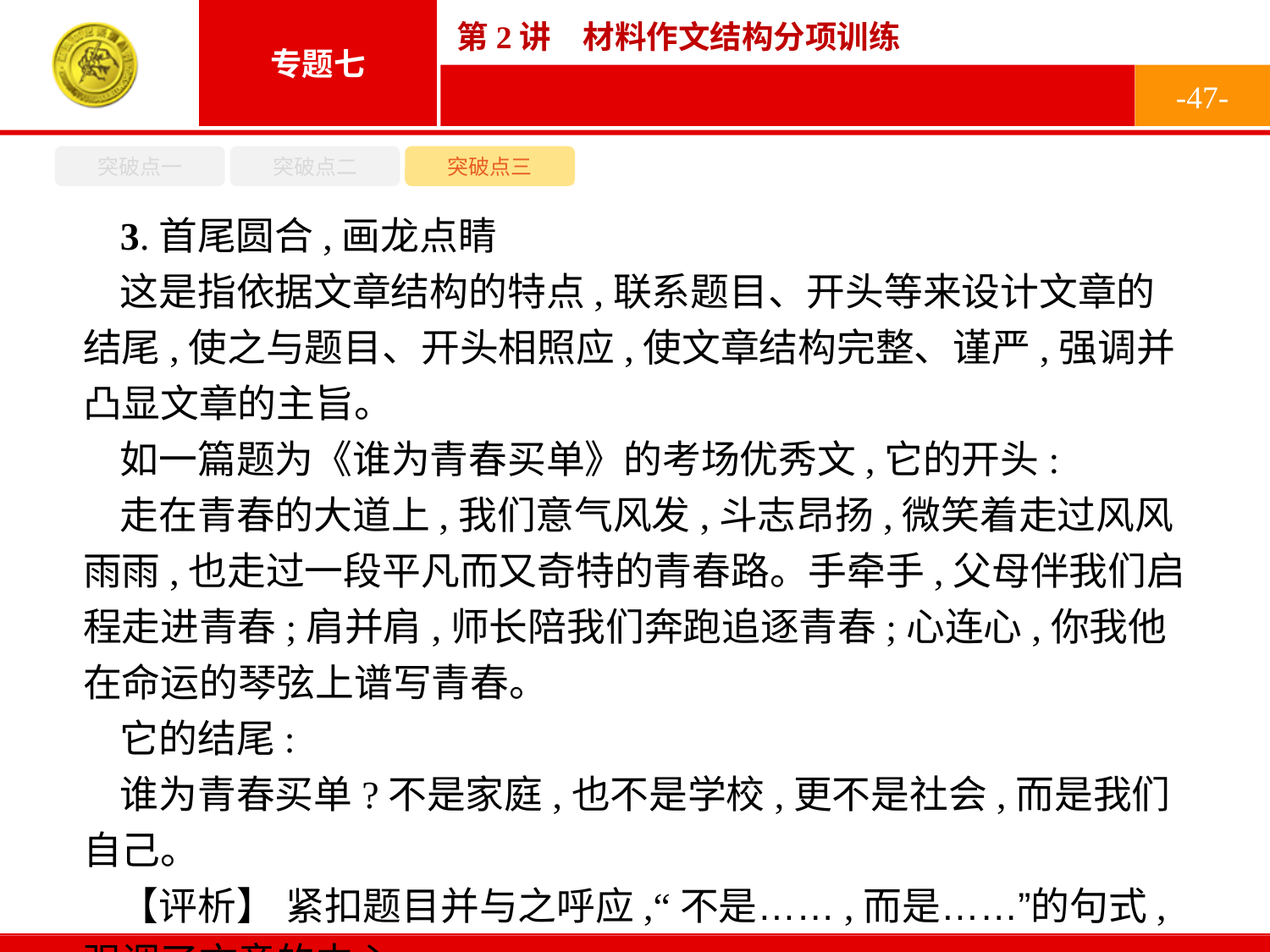

-47-
突破点一
突破点二
突破点三
3.首尾圆合,画龙点睛
这是指依据文章结构的特点,联系题目、开头等来设计文章的结尾,使之与题目、开头相照应,使文章结构完整、谨严,强调并凸显文章的主旨。
如一篇题为《谁为青春买单》的考场优秀文,它的开头:
走在青春的大道上,我们意气风发,斗志昂扬,微笑着走过风风雨雨,也走过一段平凡而又奇特的青春路。手牵手,父母伴我们启程走进青春;肩并肩,师长陪我们奔跑追逐青春;心连心,你我他在命运的琴弦上谱写青春。
它的结尾:
谁为青春买单?不是家庭,也不是学校,更不是社会,而是我们自己。
【评析】 紧扣题目并与之呼应,“不是……,而是……”的句式,强调了文章的中心。